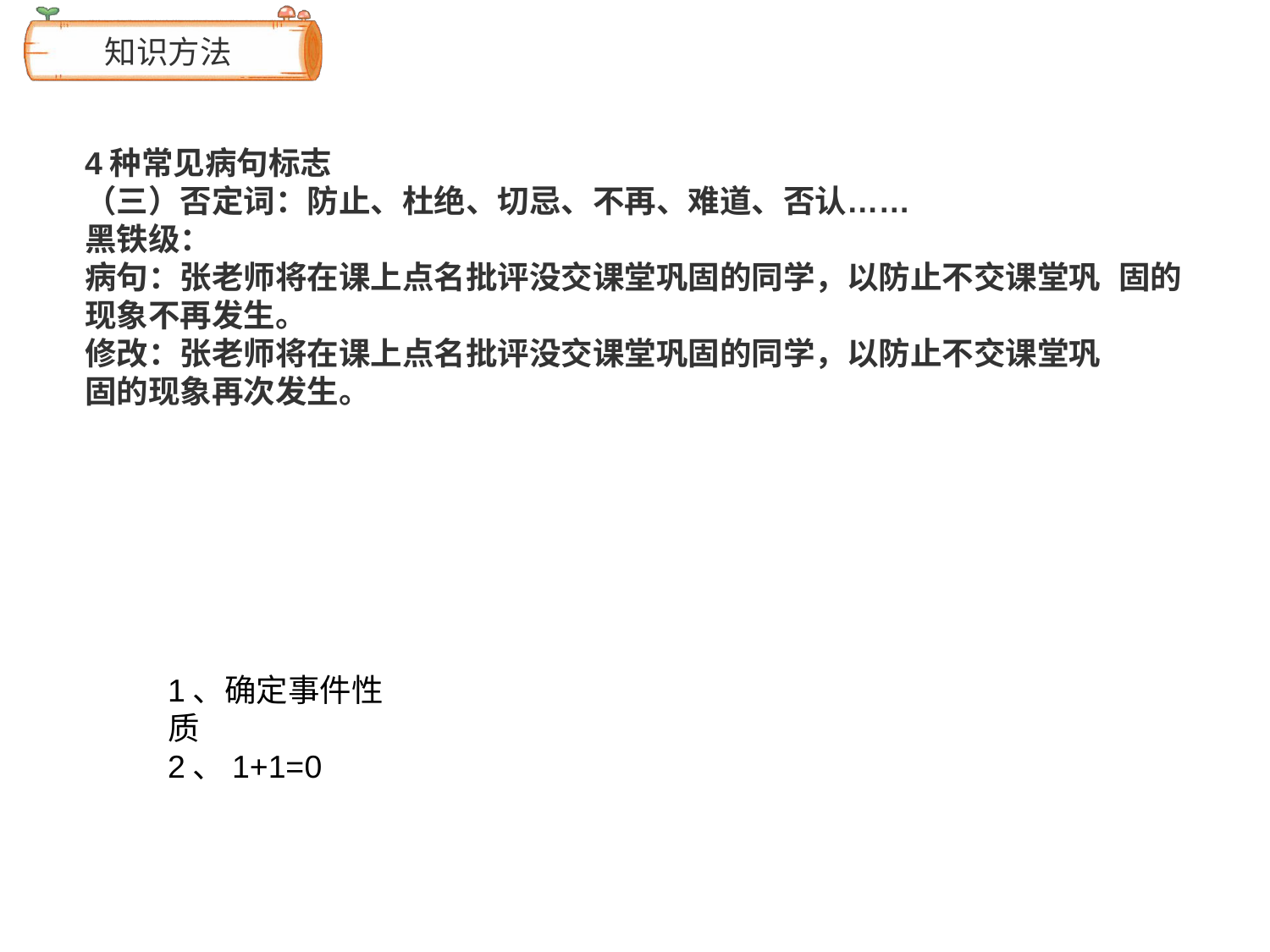

# 知识方法
4种常见病句标志
（三）否定词：防止、杜绝、切忌、不再、难道、否认……
黑铁级：
病句：张老师将在课上点名批评没交课堂巩固的同学，以防止不交课堂巩  固的现象不再发生。
修改：张老师将在课上点名批评没交课堂巩固的同学，以防止不交课堂巩
固的现象再次发生。
1、确定事件性质
2、1+1=0